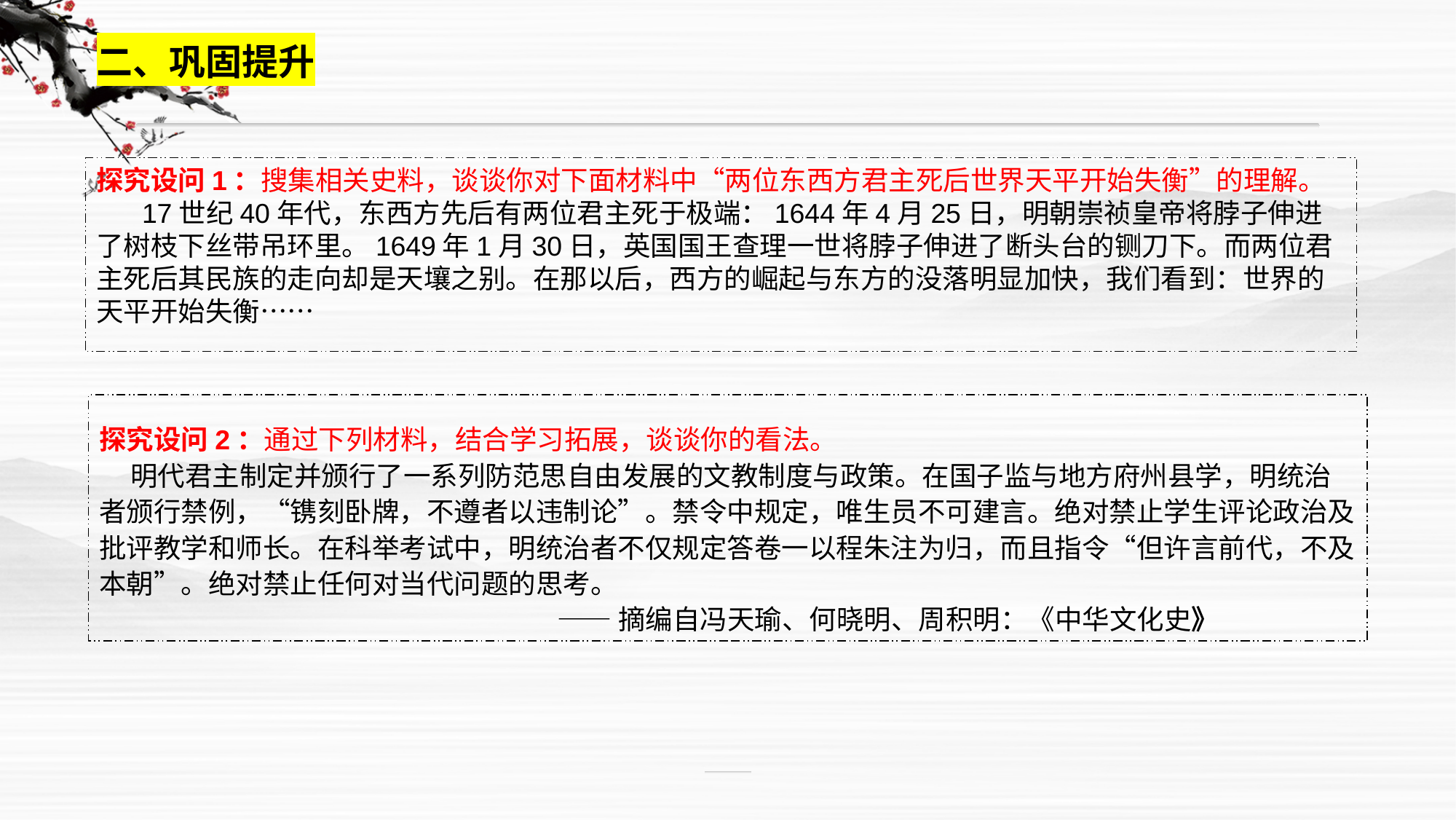

二、巩固提升
探究设问1：搜集相关史料，谈谈你对下面材料中“两位东西方君主死后世界天平开始失衡”的理解。
      17世纪40年代，东西方先后有两位君主死于极端：1644年4月25日，明朝崇祯皇帝将脖子伸进了树枝下丝带吊环里。1649年1月30日，英国国王查理一世将脖子伸进了断头台的铡刀下。而两位君主死后其民族的走向却是天壤之别。在那以后，西方的崛起与东方的没落明显加快，我们看到：世界的天平开始失衡……

探究设问2：通过下列材料，结合学习拓展，谈谈你的看法。
    明代君主制定并颁行了一系列防范思自由发展的文教制度与政策。在国子监与地方府州县学，明统治者颁行禁例，“镌刻卧牌，不遵者以违制论”。禁令中规定，唯生员不可建言。绝对禁止学生评论政治及批评教学和师长。在科举考试中，明统治者不仅规定答卷一以程朱注为归，而且指令“但许言前代，不及本朝”。绝对禁止任何对当代问题的思考。
                                                                          ——摘编自冯天瑜、何晓明、周积明：《中华文化史》